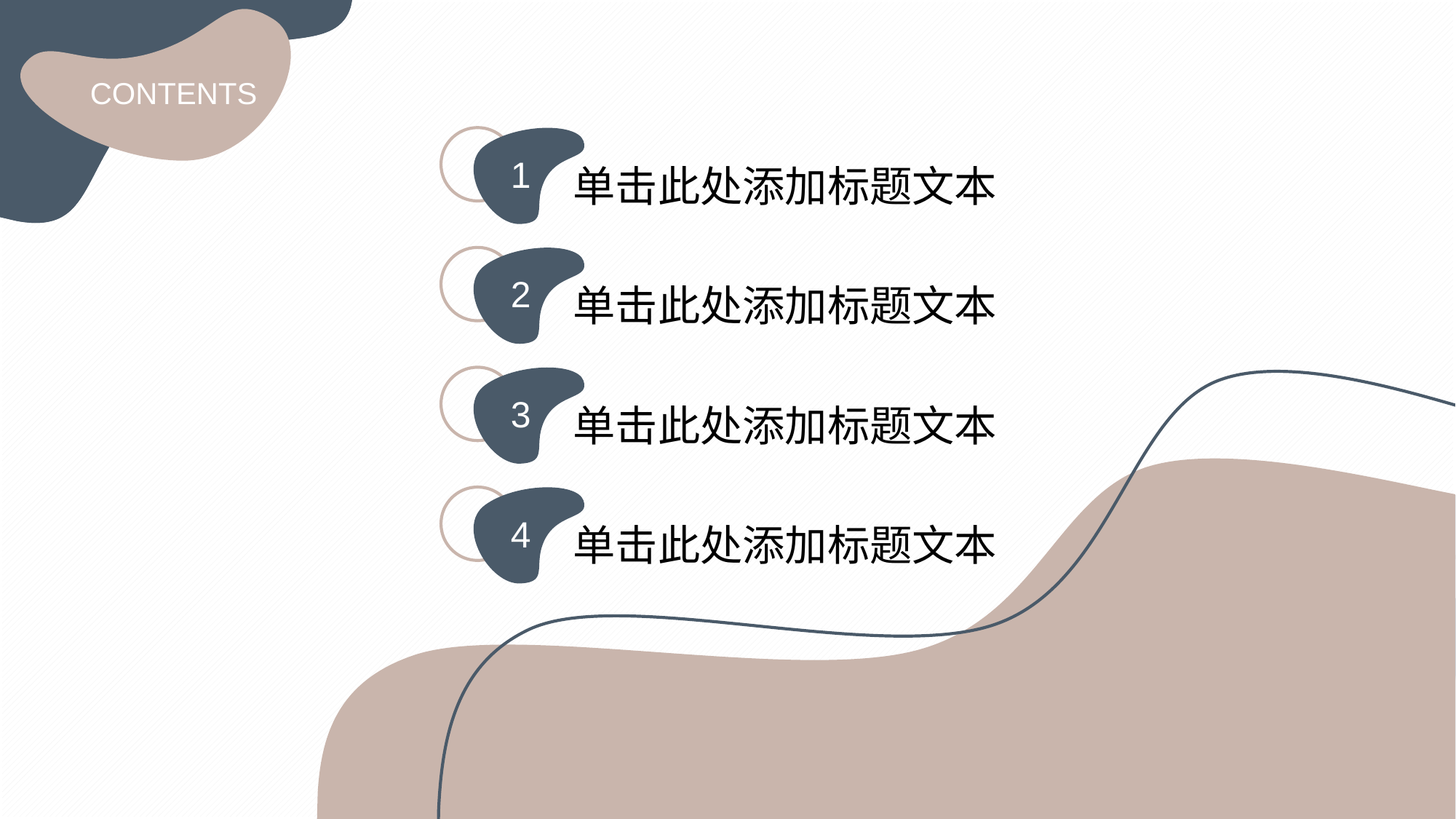

5-1-P-P-T-模  板 网   w w  w.5 1 p p t m   ob an.c o m

CONTENTS

1
单击此处添加标题文本

2
单击此处添加标题文本

3
单击此处添加标题文本

4
单击此处添加标题文本